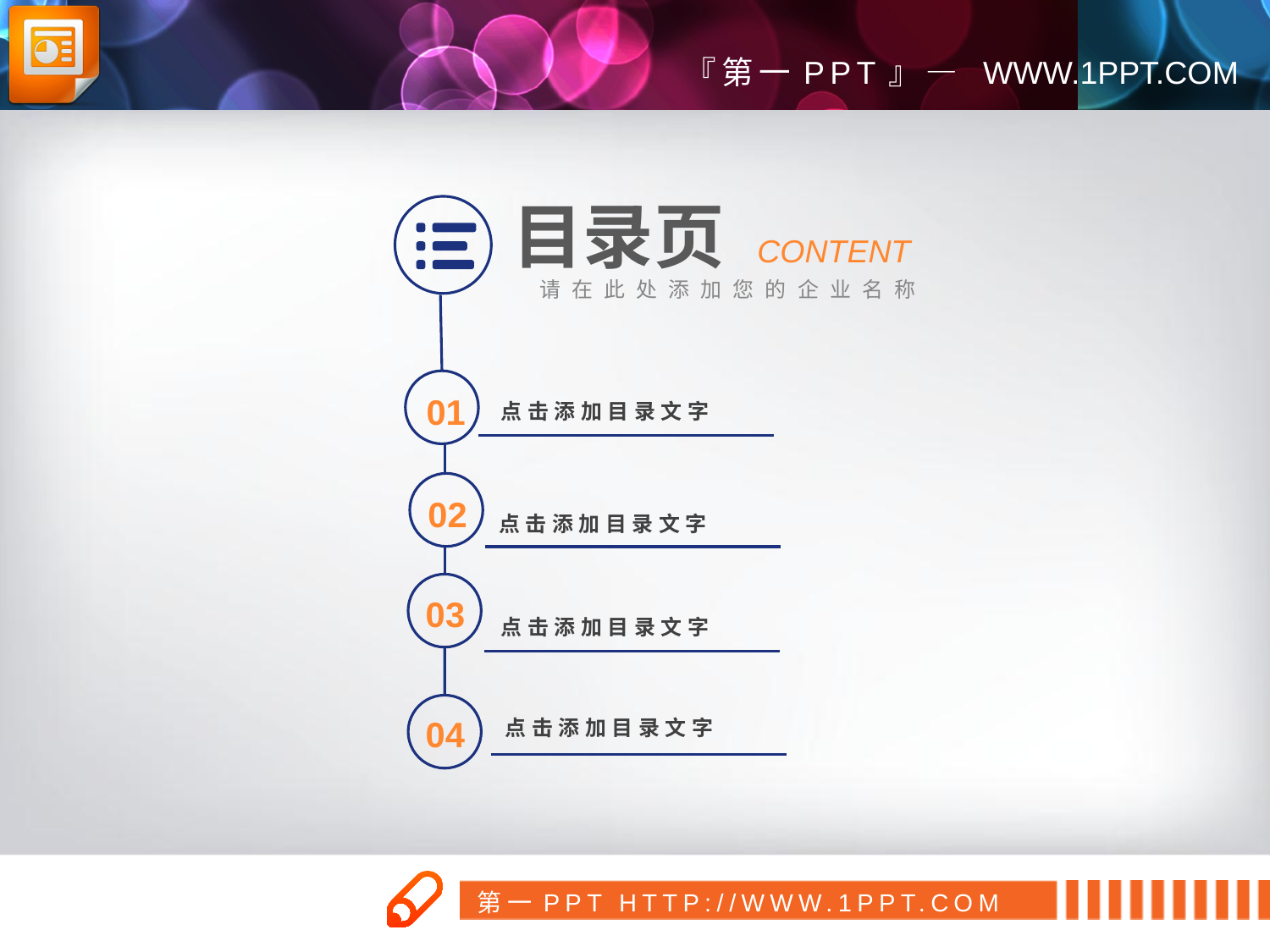

目录页 CONTENT
请在此处添加您的企业名称

01
点击添加目录文字

02
点击添加目录文字

03
点击添加目录文字

04
点击添加目录文字